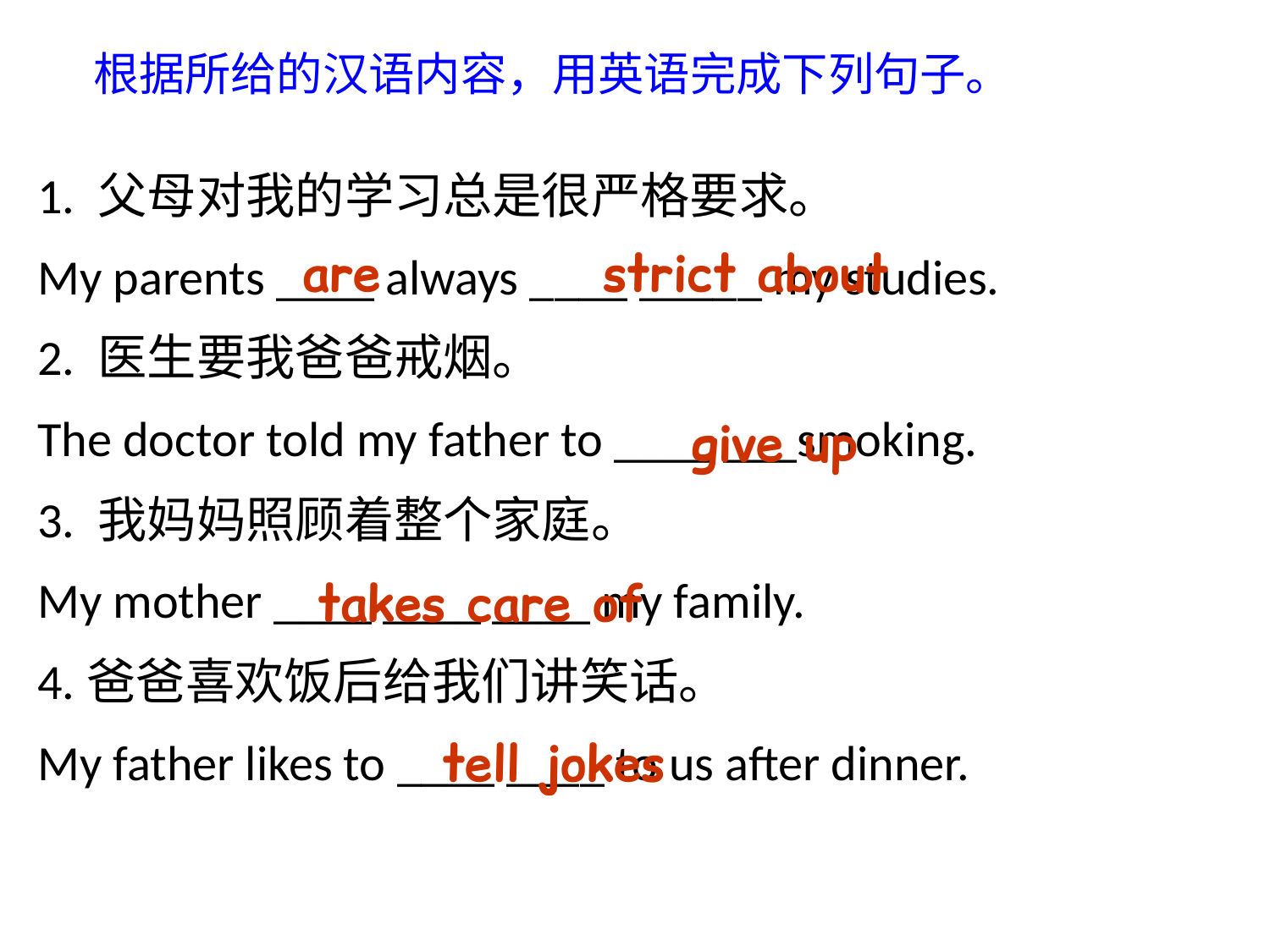

# 根据所给的汉语内容，用英语完成下列句子。
1. 父母对我的学习总是很严格要求。
My parents ____ always ____ _____ my studies.
2. 医生要我爸爸戒烟。
The doctor told my father to ____ ___smoking.
3. 我妈妈照顾着整个家庭。
My mother ____ ____ ____ my family.
4.爸爸喜欢饭后给我们讲笑话。
My father likes to ____ ____ to us after dinner.
 are               strict about
 give up
takes care of
 tell jokes